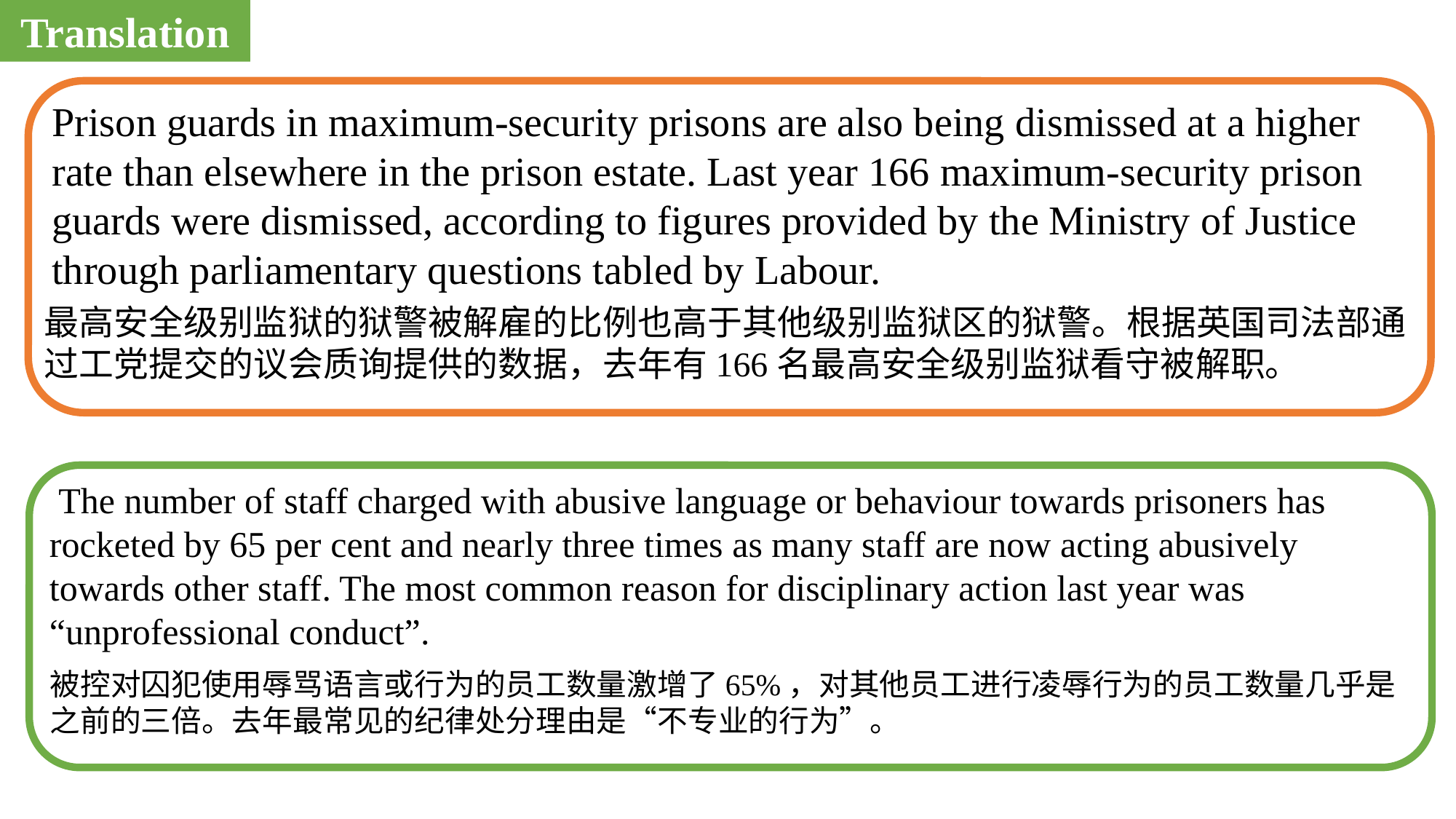

Translation

Prison guards in maximum-security prisons are also being dismissed at a higher rate than elsewhere in the prison estate. Last year 166 maximum-security prison guards were dismissed, according to figures provided by the Ministry of Justice through parliamentary questions tabled by Labour.
最高安全级别监狱的狱警被解雇的比例也高于其他级别监狱区的狱警。根据英国司法部通过工党提交的议会质询提供的数据，去年有166名最高安全级别监狱看守被解职。

 The number of staff charged with abusive language or behaviour towards prisoners has rocketed by 65 per cent and nearly three times as many staff are now acting abusively towards other staff. The most common reason for disciplinary action last year was “unprofessional conduct”.
被控对囚犯使用辱骂语言或行为的员工数量激增了65%，对其他员工进行凌辱行为的员工数量几乎是之前的三倍。去年最常见的纪律处分理由是“不专业的行为”。